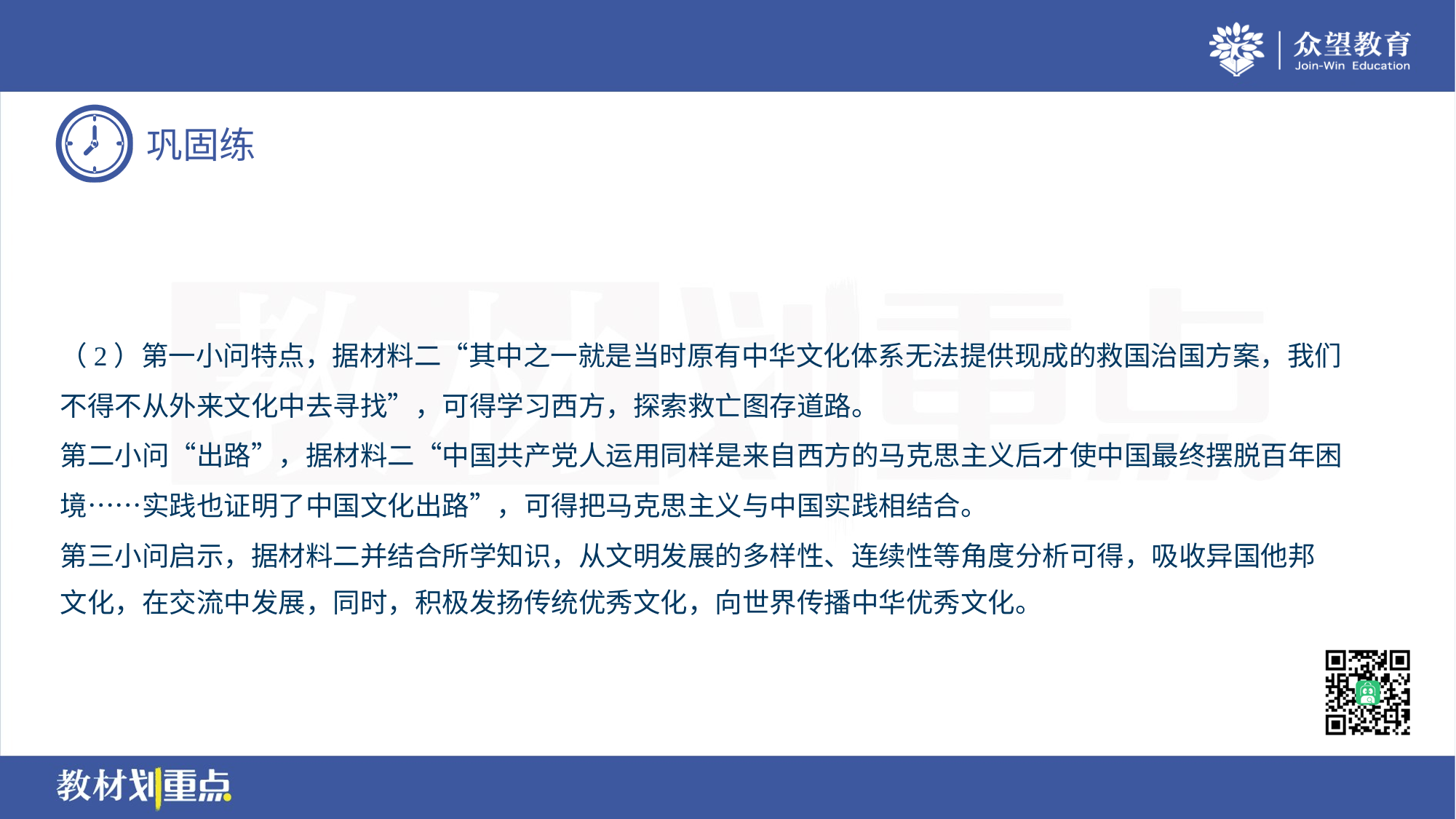

（2）第一小问特点，据材料二“其中之一就是当时原有中华文化体系无法提供现成的救国治国方案，我们
不得不从外来文化中去寻找”，可得学习西方，探索救亡图存道路。
第二小问“出路”，据材料二“中国共产党人运用同样是来自西方的马克思主义后才使中国最终摆脱百年困
境……实践也证明了中国文化出路”，可得把马克思主义与中国实践相结合。
第三小问启示，据材料二并结合所学知识，从文明发展的多样性、连续性等角度分析可得，吸收异国他邦
文化，在交流中发展，同时，积极发扬传统优秀文化，向世界传播中华优秀文化。